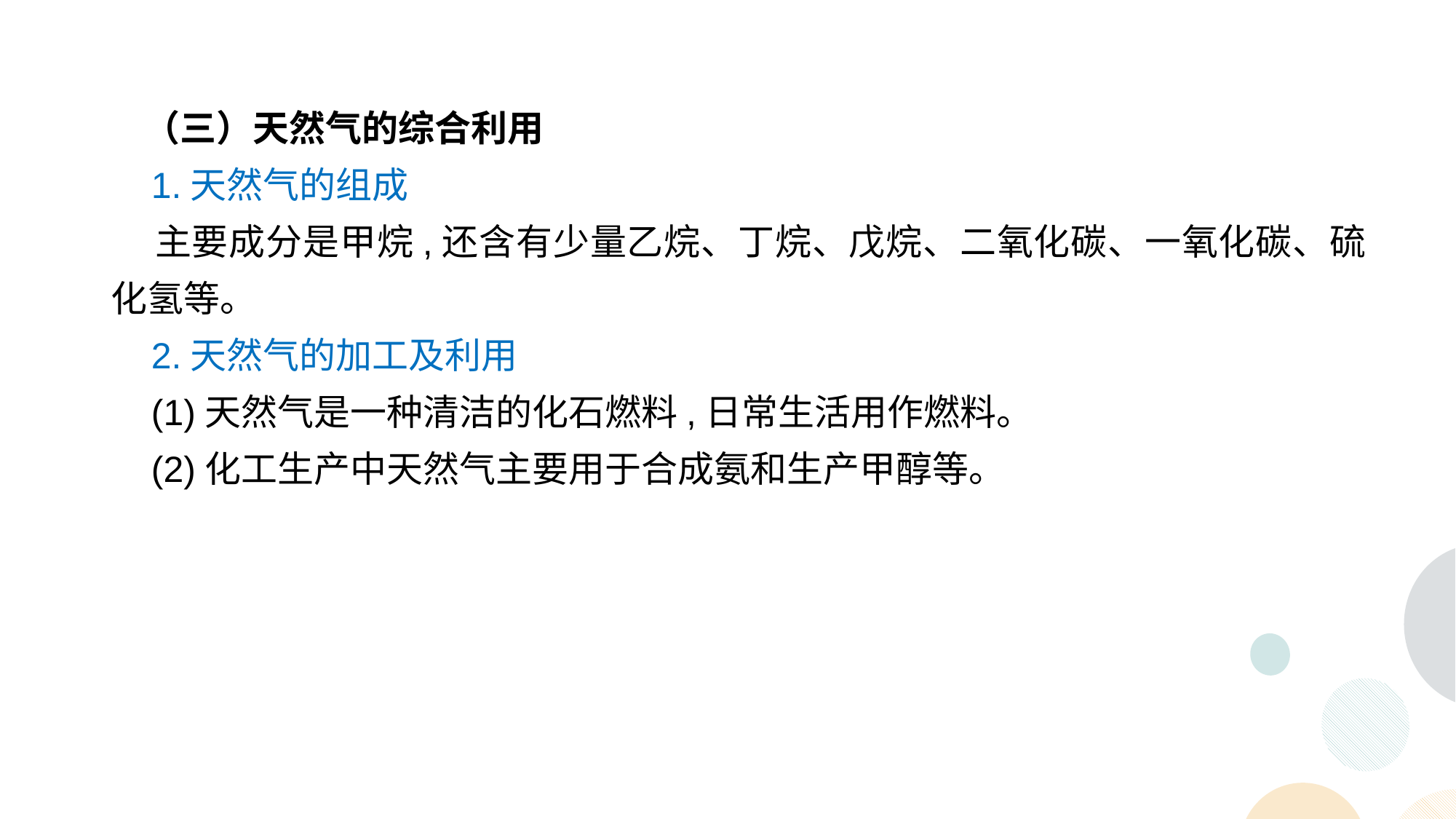

（三）天然气的综合利用
    1.天然气的组成
    主要成分是甲烷,还含有少量乙烷、丁烷、戊烷、二氧化碳、一氧化碳、硫化氢等。
    2.天然气的加工及利用
    (1)天然气是一种清洁的化石燃料,日常生活用作燃料。
    (2)化工生产中天然气主要用于合成氨和生产甲醇等。